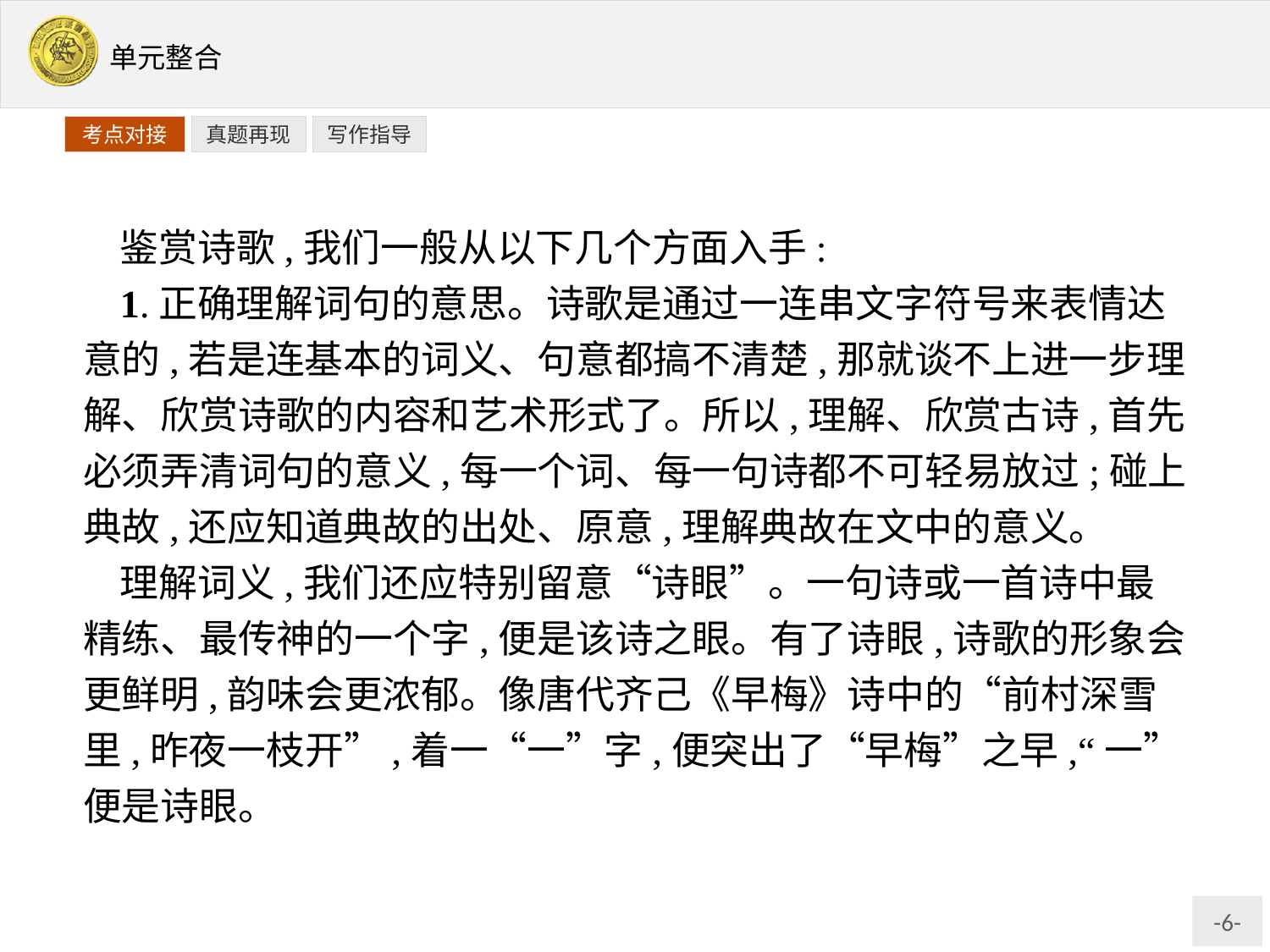

写作指导
考点对接
真题再现
鉴赏诗歌,我们一般从以下几个方面入手:
1.正确理解词句的意思。诗歌是通过一连串文字符号来表情达意的,若是连基本的词义、句意都搞不清楚,那就谈不上进一步理解、欣赏诗歌的内容和艺术形式了。所以,理解、欣赏古诗,首先必须弄清词句的意义,每一个词、每一句诗都不可轻易放过;碰上典故,还应知道典故的出处、原意,理解典故在文中的意义。
理解词义,我们还应特别留意“诗眼”。一句诗或一首诗中最精练、最传神的一个字,便是该诗之眼。有了诗眼,诗歌的形象会更鲜明,韵味会更浓郁。像唐代齐己《早梅》诗中的“前村深雪里,昨夜一枝开”,着一“一”字,便突出了“早梅”之早,“一”便是诗眼。